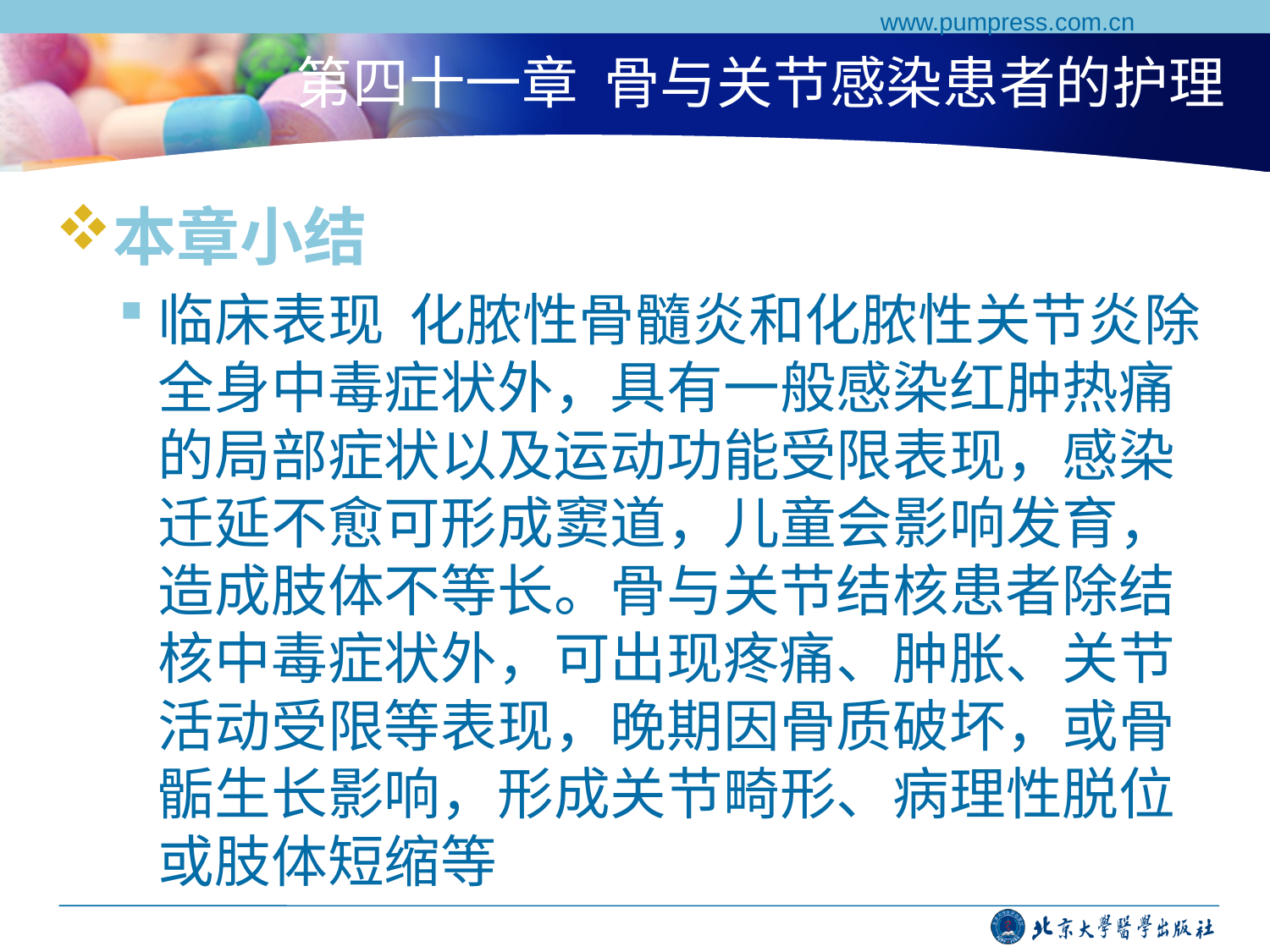

www.pumpress.com.cn
# 第四十一章  骨与关节感染患者的护理
本章小结
临床表现  化脓性骨髓炎和化脓性关节炎除全身中毒症状外，具有一般感染红肿热痛的局部症状以及运动功能受限表现，感染迁延不愈可形成窦道，儿童会影响发育，造成肢体不等长。骨与关节结核患者除结核中毒症状外，可出现疼痛、肿胀、关节活动受限等表现，晚期因骨质破坏，或骨骺生长影响，形成关节畸形、病理性脱位或肢体短缩等